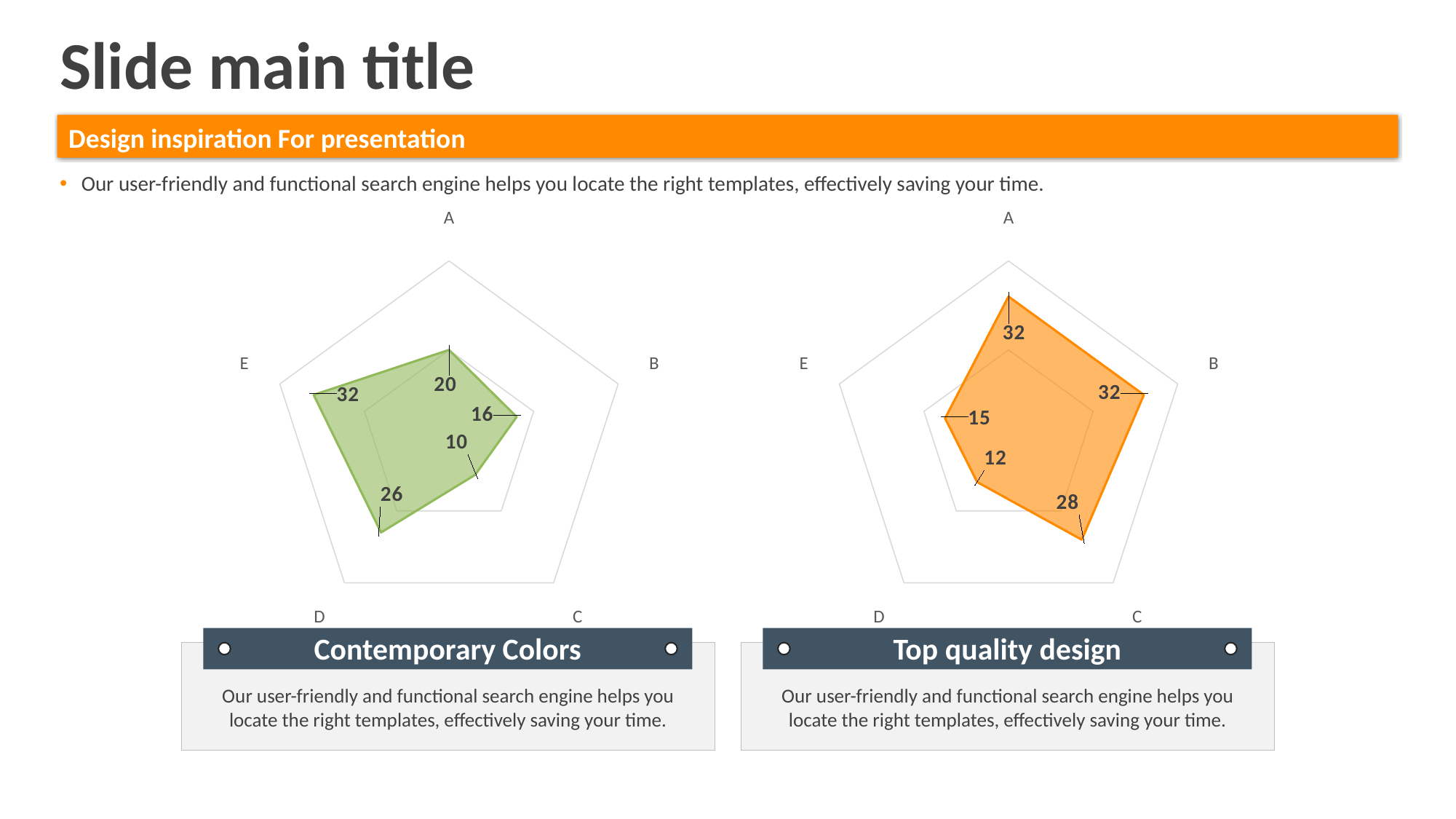

Slide main title

Design inspiration For presentation

### Chart

| Category | 계열 1 |
|---|---|
| A | 20.0 |
| B | 16.0 |
| C | 10.0 |
| D | 26.0 |
| E | 32.0 |

### Chart

| Category | 계열 1 |
|---|---|
| A | 32.0 |
| B | 32.0 |
| C | 28.0 |
| D | 12.0 |
| E | 15.0 |
Our user-friendly and functional search engine helps you locate the right templates, effectively saving your time.

Contemporary Colors

Our user-friendly and functional search engine helps you locate the right templates, effectively saving your time.

Top quality design

Our user-friendly and functional search engine helps you locate the right templates, effectively saving your time.